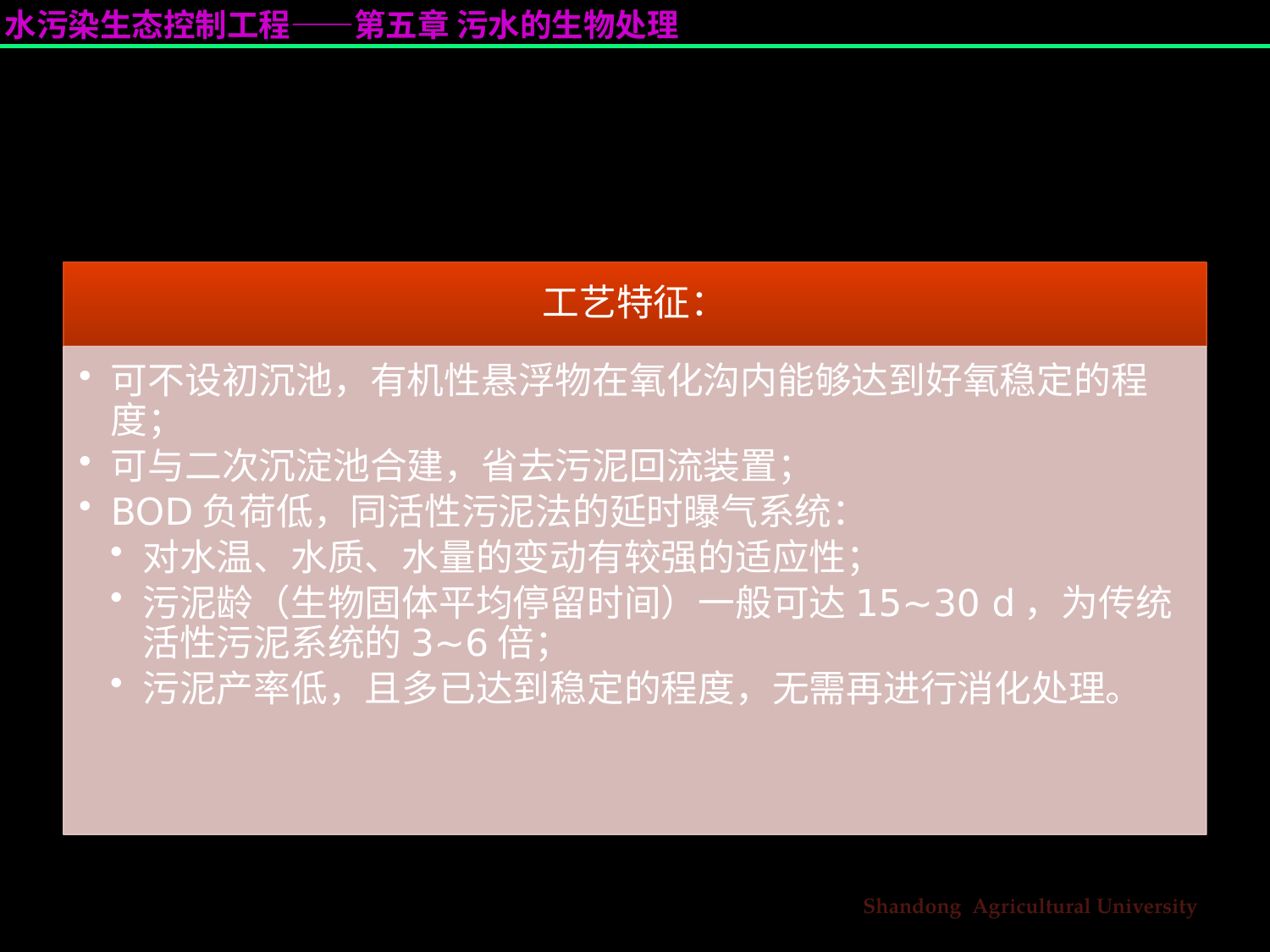

#
工艺特征：
可不设初沉池，有机性悬浮物在氧化沟内能够达到好氧稳定的程度；
可与二次沉淀池合建，省去污泥回流装置；
BOD负荷低，同活性污泥法的延时曝气系统：
对水温、水质、水量的变动有较强的适应性；
污泥龄（生物固体平均停留时间）一般可达15~30 d，为传统活性污泥系统的3~6倍；
污泥产率低，且多已达到稳定的程度，无需再进行消化处理。